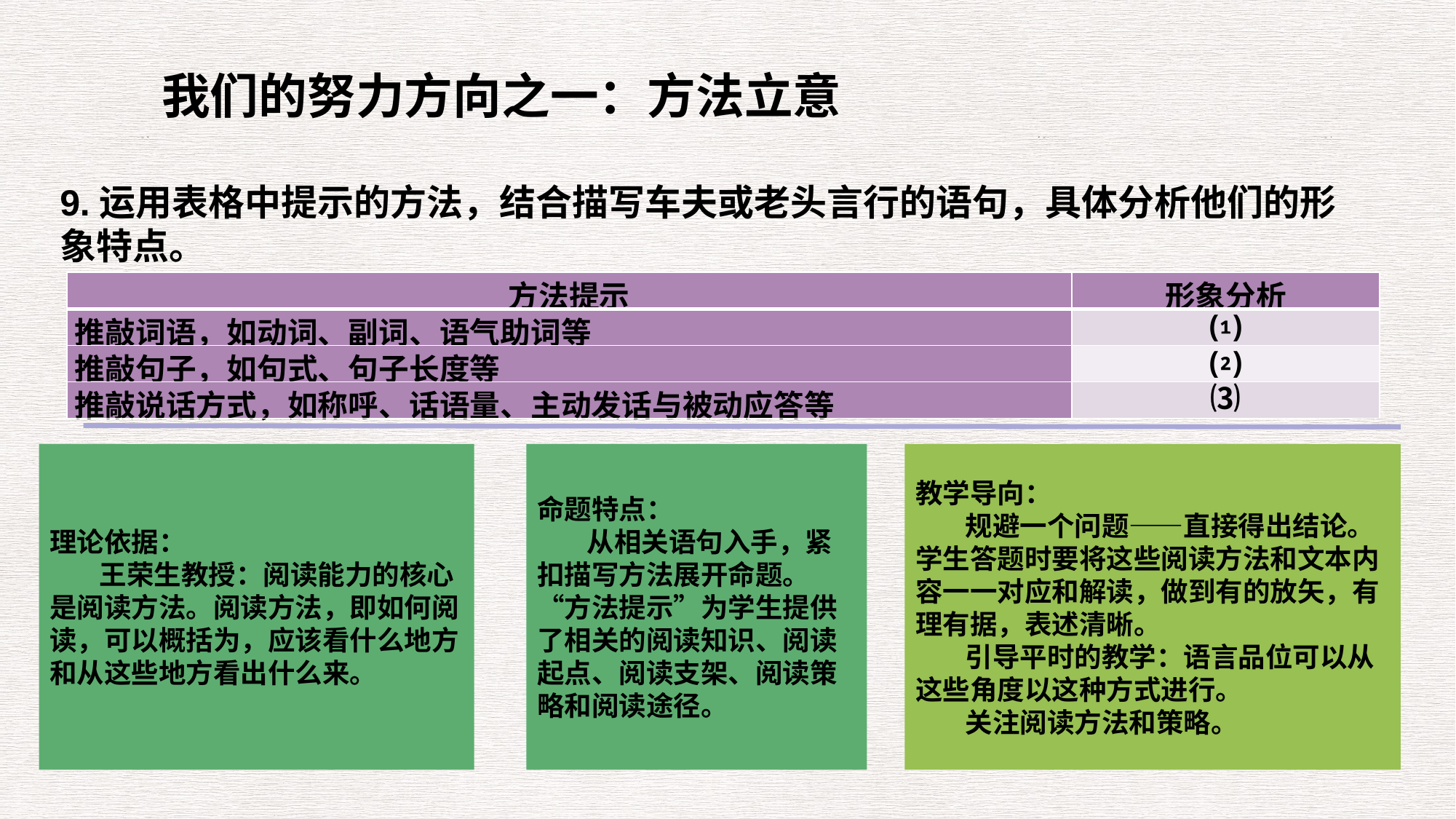

我们的努力方向之一：方法立意
9.运用表格中提示的方法，结合描写车夫或老头言行的语句，具体分析他们的形象特点。
| 方法提示 | 形象分析 |
| --- | --- |
| 推敲词语，如动词、副词、语气助词等 | ⑴ |
| 推敲句子，如句式、句子长度等 | ⑵ |
| 推敲说话方式，如称呼、话语量、主动发话与被动应答等 | ⑶ |
理论依据：
       王荣生教授：阅读能力的核心是阅读方法。阅读方法，即如何阅读，可以概括为，应该看什么地方和从这些地方看出什么来。
命题特点：
       从相关语句入手，紧扣描写方法展开命题。“方法提示”为学生提供了相关的阅读知识、阅读起点、阅读支架、阅读策略和阅读途径。
教学导向：
       规避一个问题——直接得出结论。学生答题时要将这些阅读方法和文本内容一一对应和解读，做到有的放矢，有理有据，表述清晰。
       引导平时的教学：语言品位可以从这些角度以这种方式进行。
       关注阅读方法和策略。